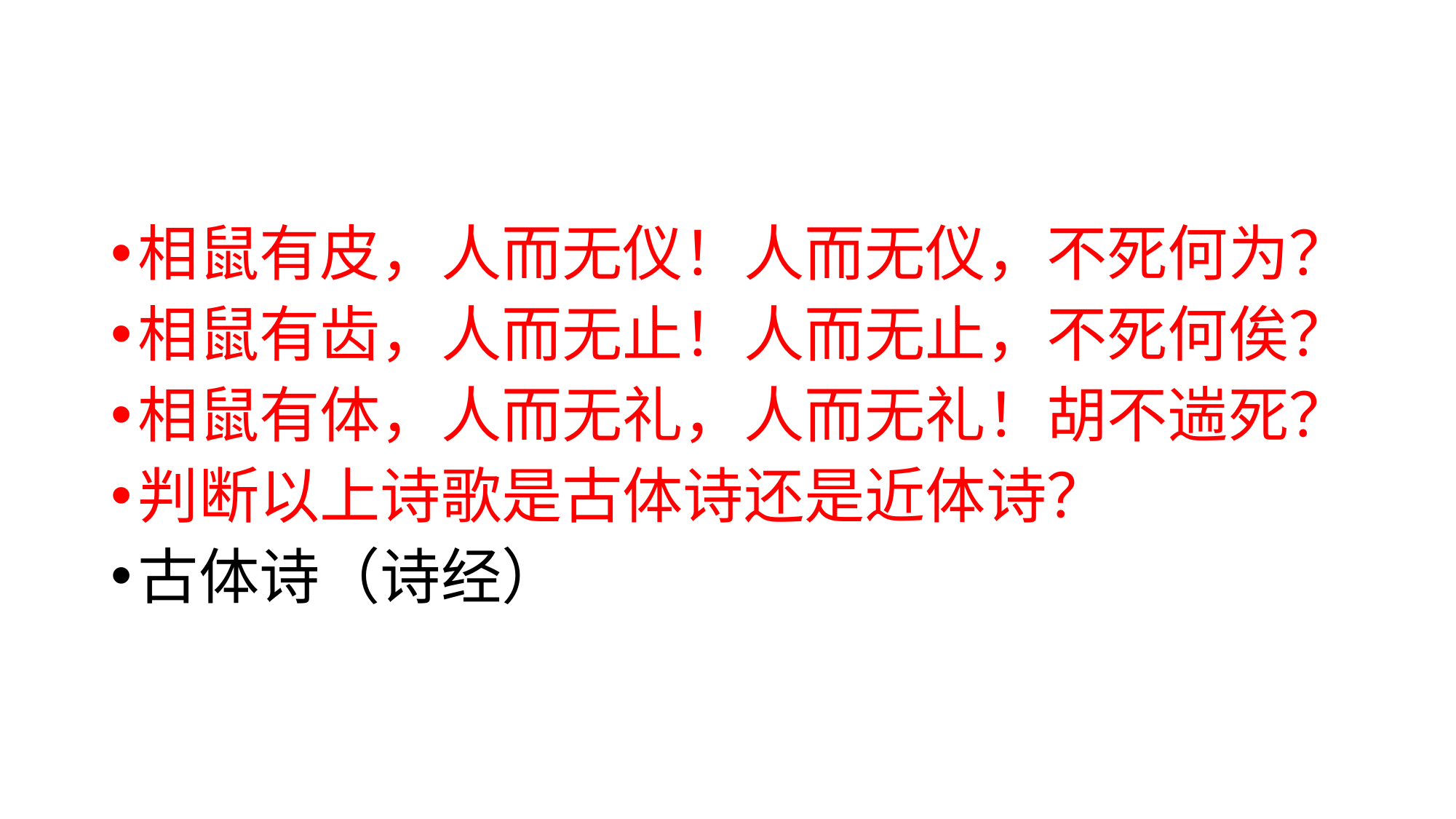

#
相鼠有皮，人而无仪！人而无仪，不死何为？
相鼠有齿，人而无止！人而无止，不死何俟？
相鼠有体，人而无礼，人而无礼！胡不遄死？
判断以上诗歌是古体诗还是近体诗？
古体诗（诗经）